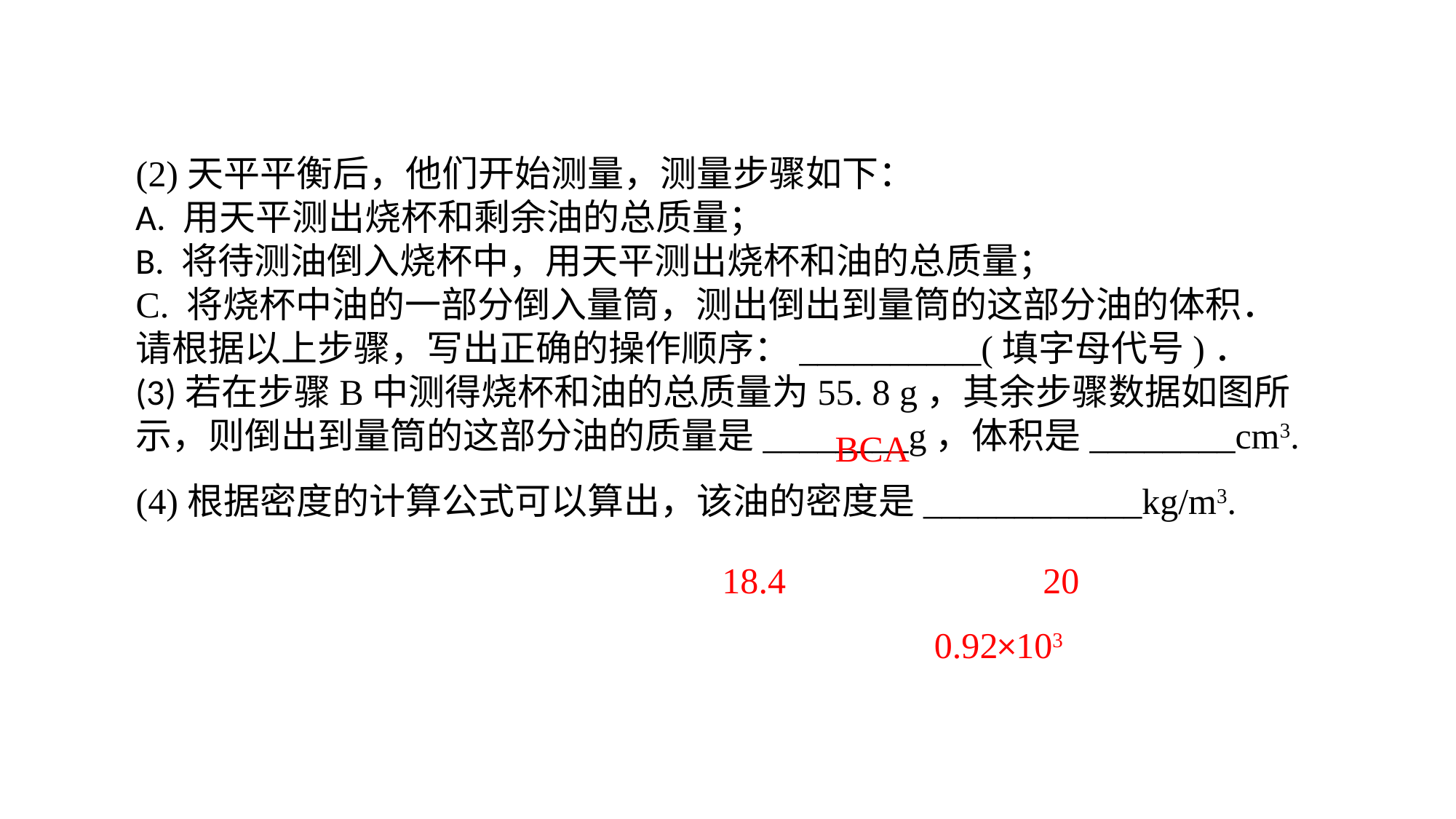

(2)天平平衡后，他们开始测量，测量步骤如下：A. 用天平测出烧杯和剩余油的总质量；B. 将待测油倒入烧杯中，用天平测出烧杯和油的总质量；C. 将烧杯中油的一部分倒入量筒，测出倒出到量筒的这部分油的体积．请根据以上步骤，写出正确的操作顺序：__________(填字母代号)．(3)若在步骤B中测得烧杯和油的总质量为55. 8 g，其余步骤数据如图所示，则倒出到量筒的这部分油的质量是________g，体积是________cm3.(4)根据密度的计算公式可以算出，该油的密度是____________kg/m3.
BCA
18.4
20
0.92×103